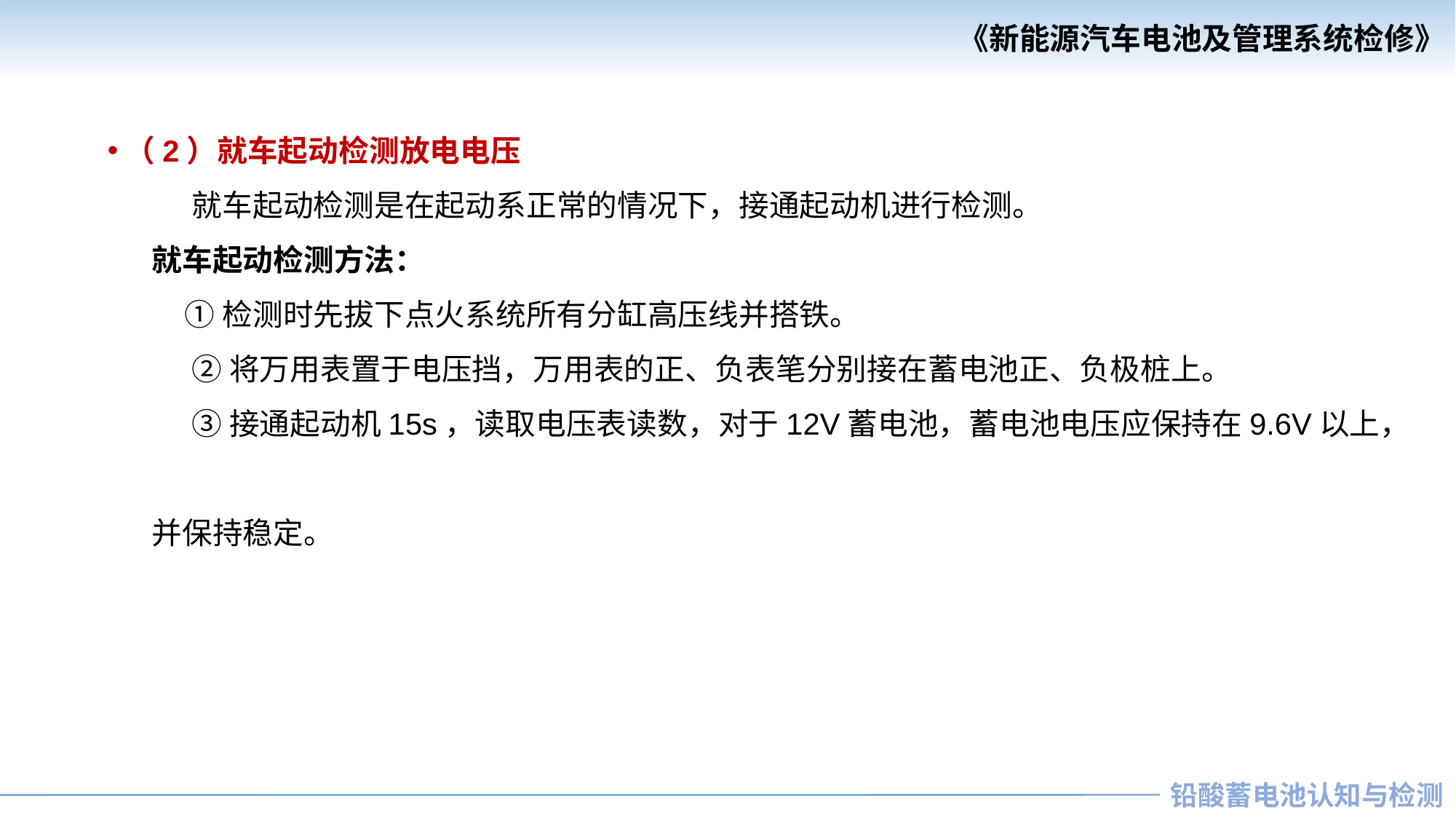

（2）就车起动检测放电电压
                 就车起动检测是在起动系正常的情况下，接通起动机进行检测。
           就车起动检测方法：
                 ①检测时先拔下点火系统所有分缸高压线并搭铁。
                  ②将万用表置于电压挡，万用表的正、负表笔分别接在蓄电池正、负极桩上。
                  ③接通起动机15s，读取电压表读数，对于12V蓄电池，蓄电池电压应保持在9.6V以上，
           并保持稳定。